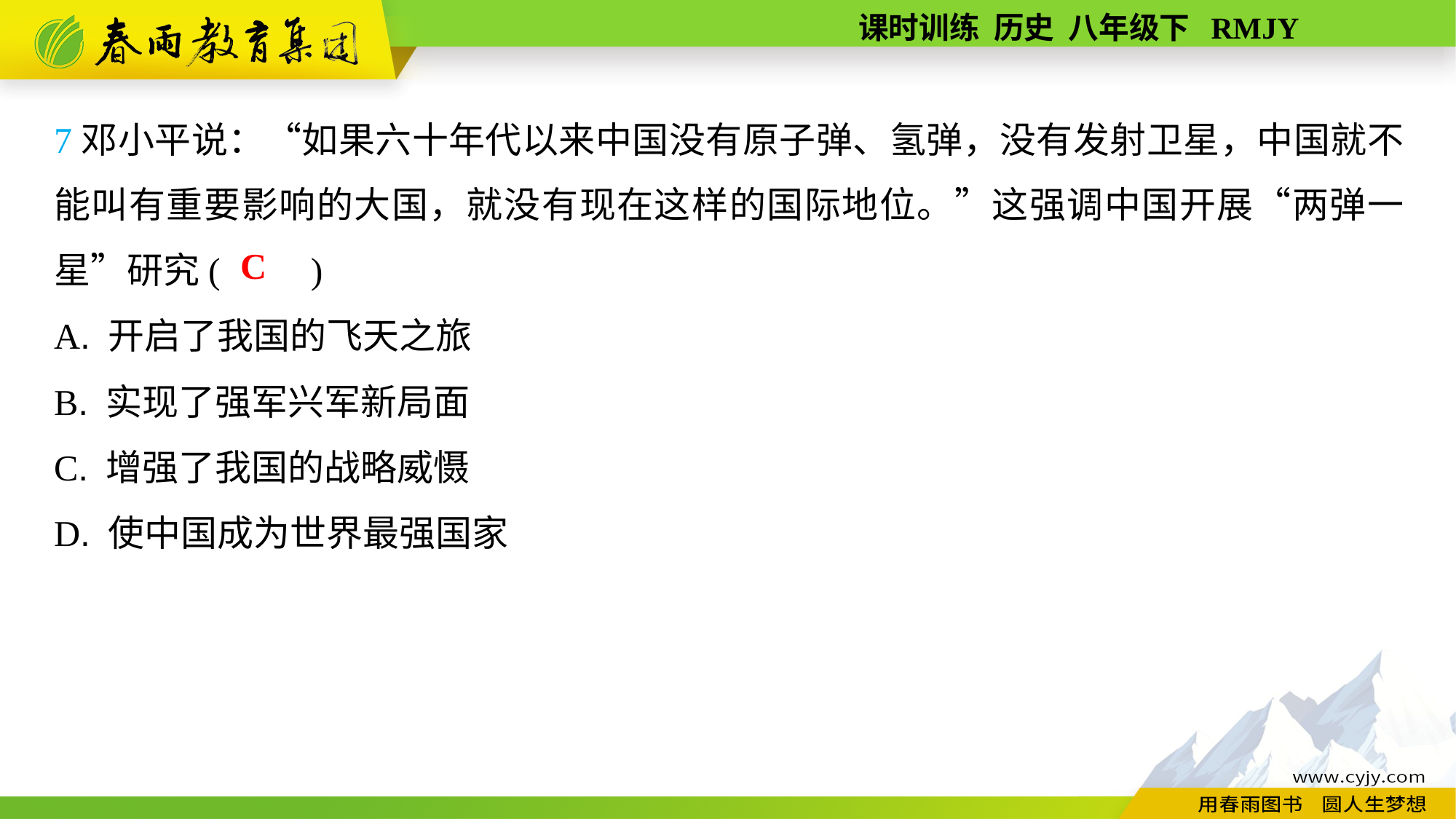

7邓小平说：“如果六十年代以来中国没有原子弹、氢弹，没有发射卫星，中国就不能叫有重要影响的大国，就没有现在这样的国际地位。”这强调中国开展“两弹一星”研究(　　)
A. 开启了我国的飞天之旅
B. 实现了强军兴军新局面
C. 增强了我国的战略威慑
D. 使中国成为世界最强国家
C